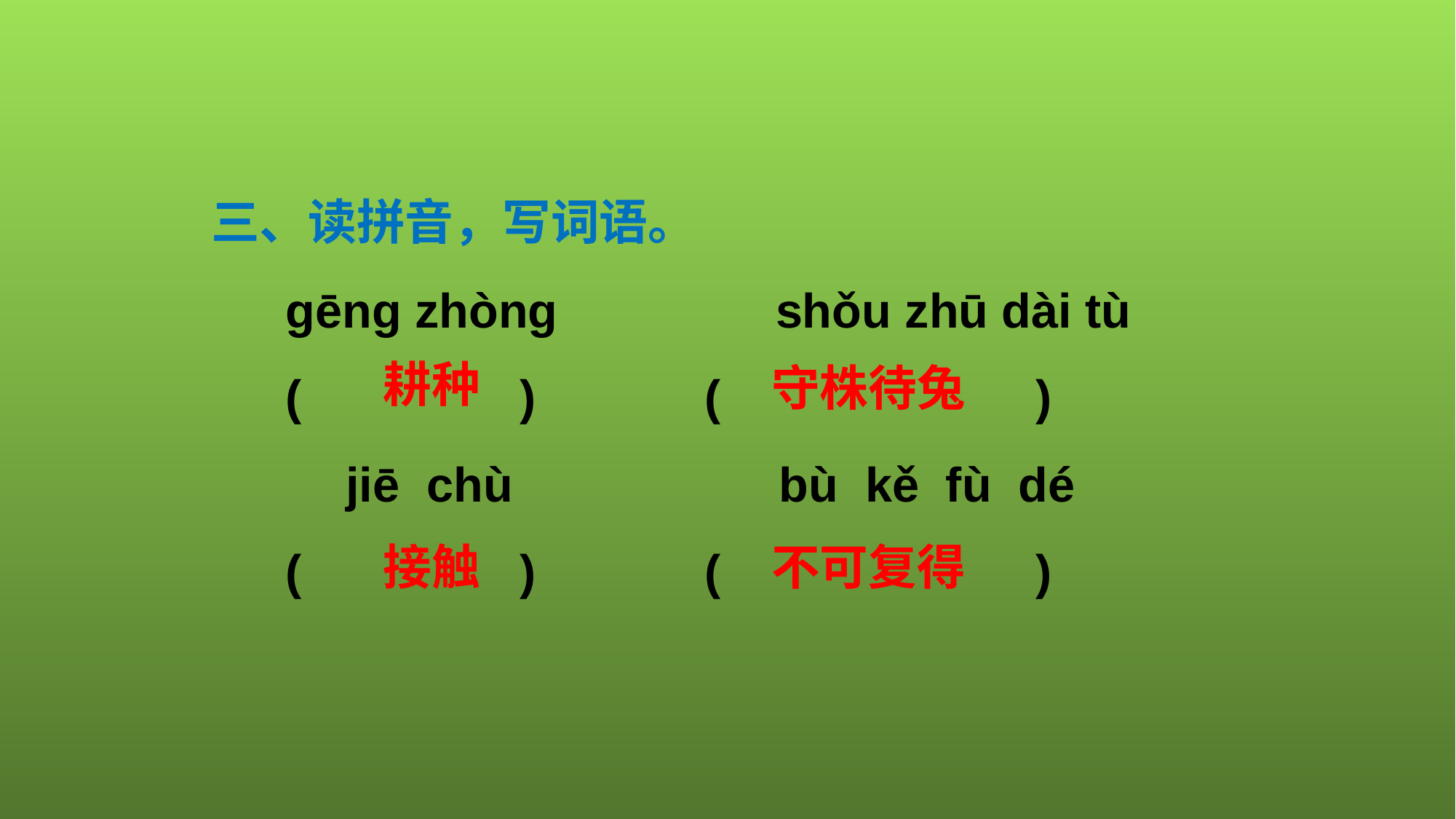

三、读拼音，写词语。
gēng zhòng　　　　shǒu zhū dài tù
(　　　　)　　　(　　　　　　)
　jiē  chù　　　　　bù  kě  fù  dé
(　　　　)　　　(　　　　　　)
耕种
守株待兔
接触
不可复得